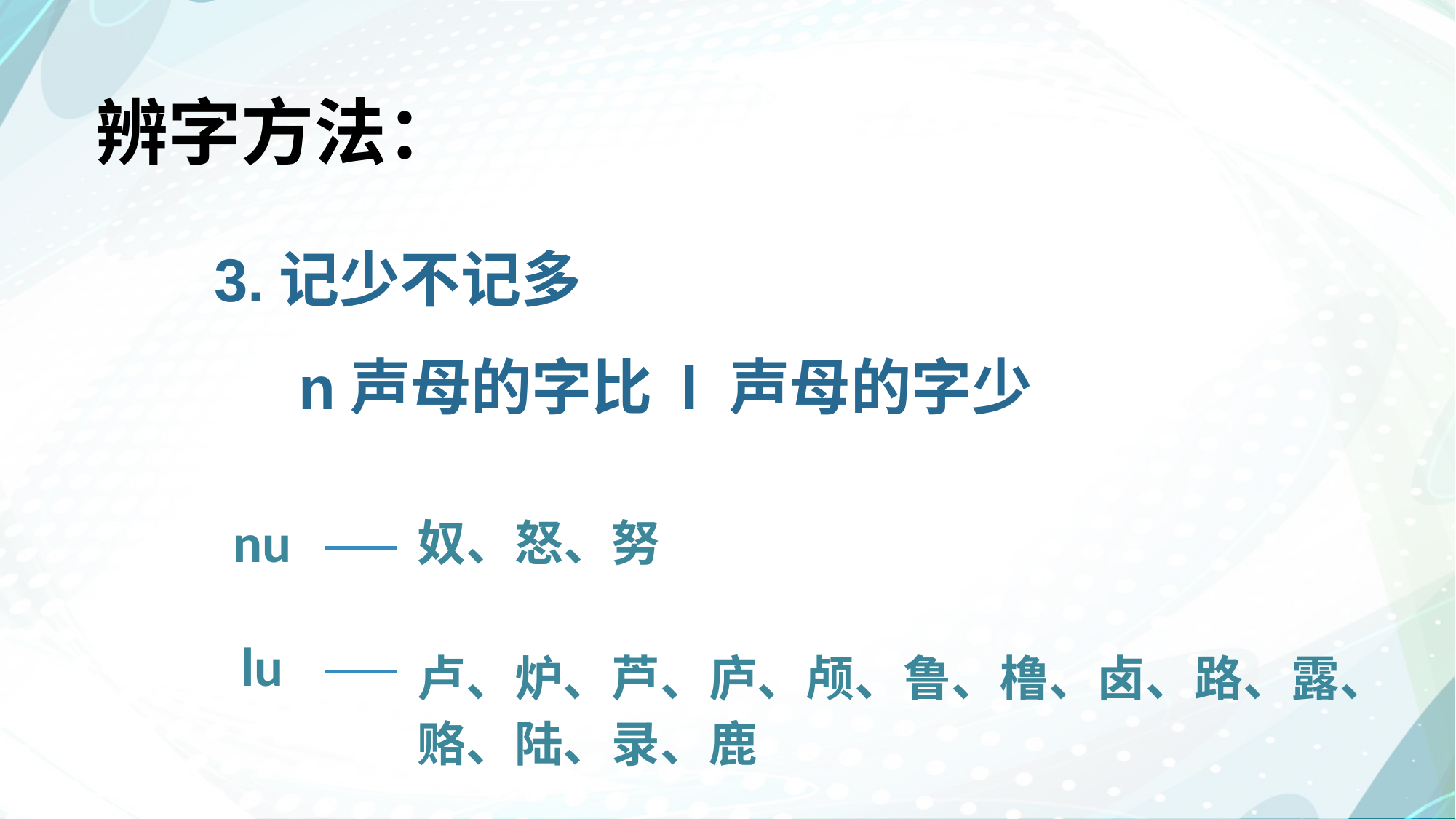

# 辨字方法：
       3.记少不记多
            n声母的字比 l 声母的字少
nu
奴、怒、努
lu
卢、炉、芦、庐、颅、鲁、橹、卤、路、露、赂、陆、录、鹿